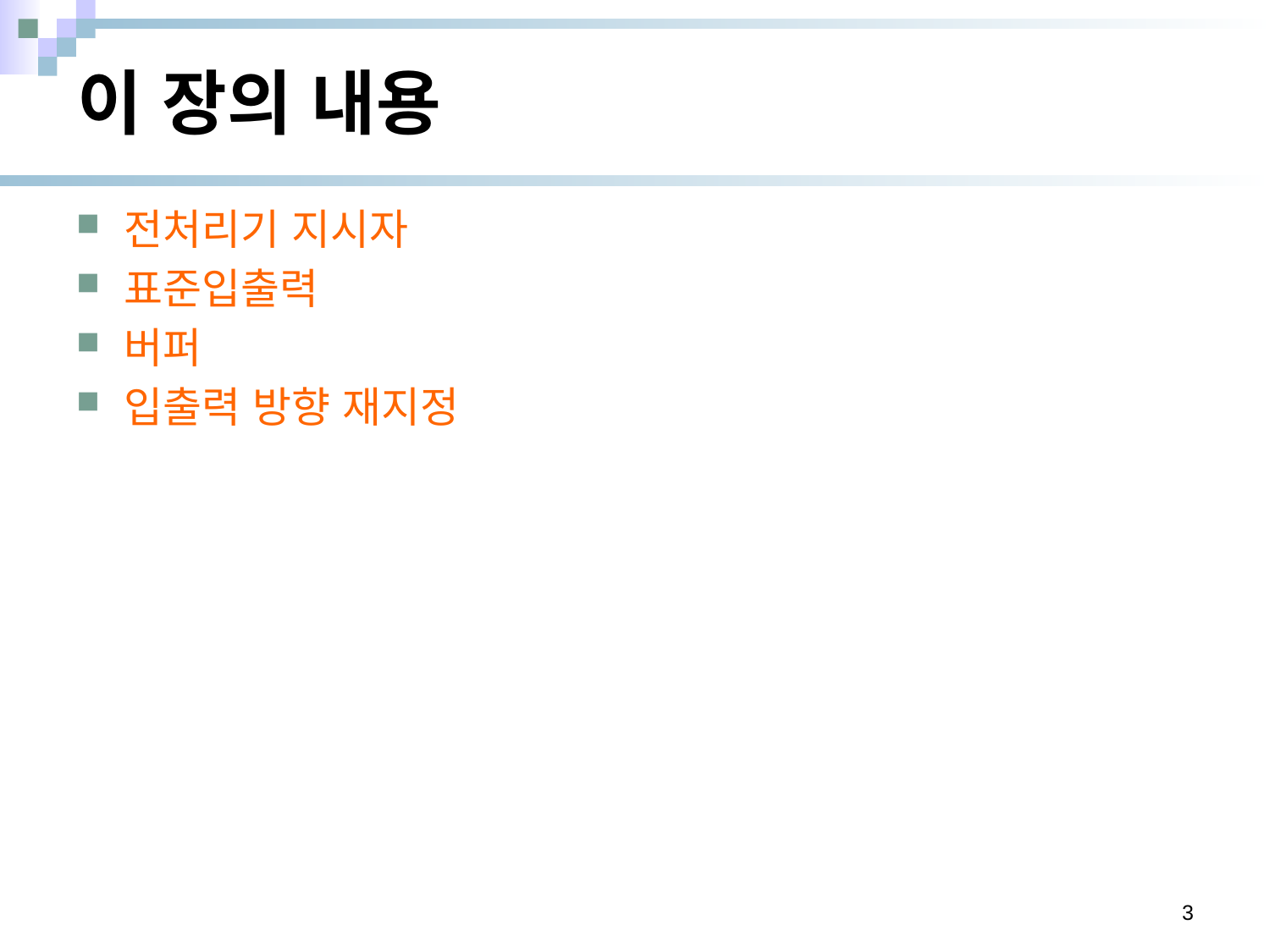

# 이 장의 내용
전처리기 지시자
표준입출력
버퍼
입출력 방향 재지정
3